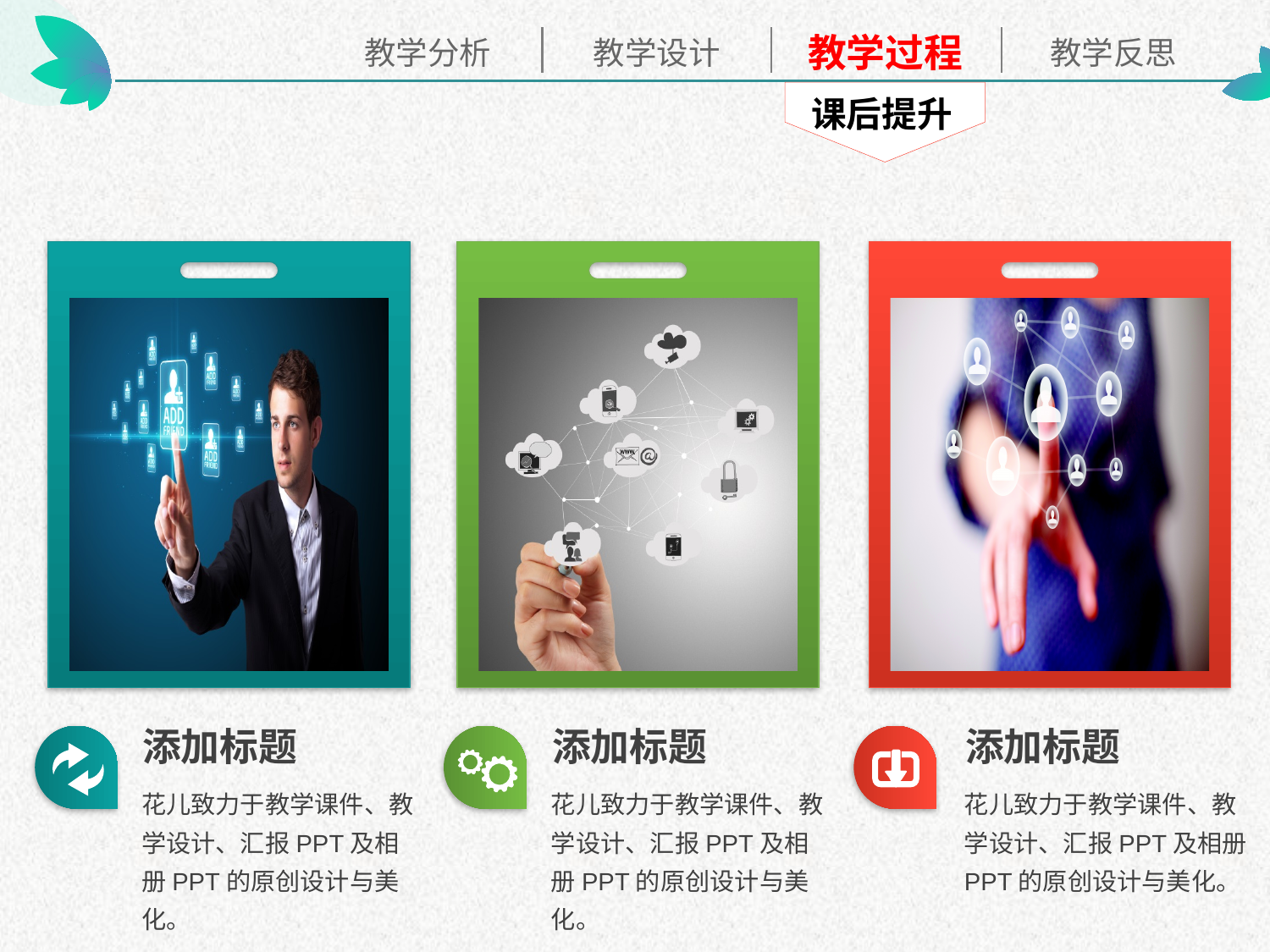

课后提升

添加标题
添加标题
添加标题

花儿致力于教学课件、教学设计、汇报PPT及相册PPT的原创设计与美化。
花儿致力于教学课件、教学设计、汇报PPT及相册PPT的原创设计与美化。
花儿致力于教学课件、教学设计、汇报PPT及相册PPT的原创设计与美化。